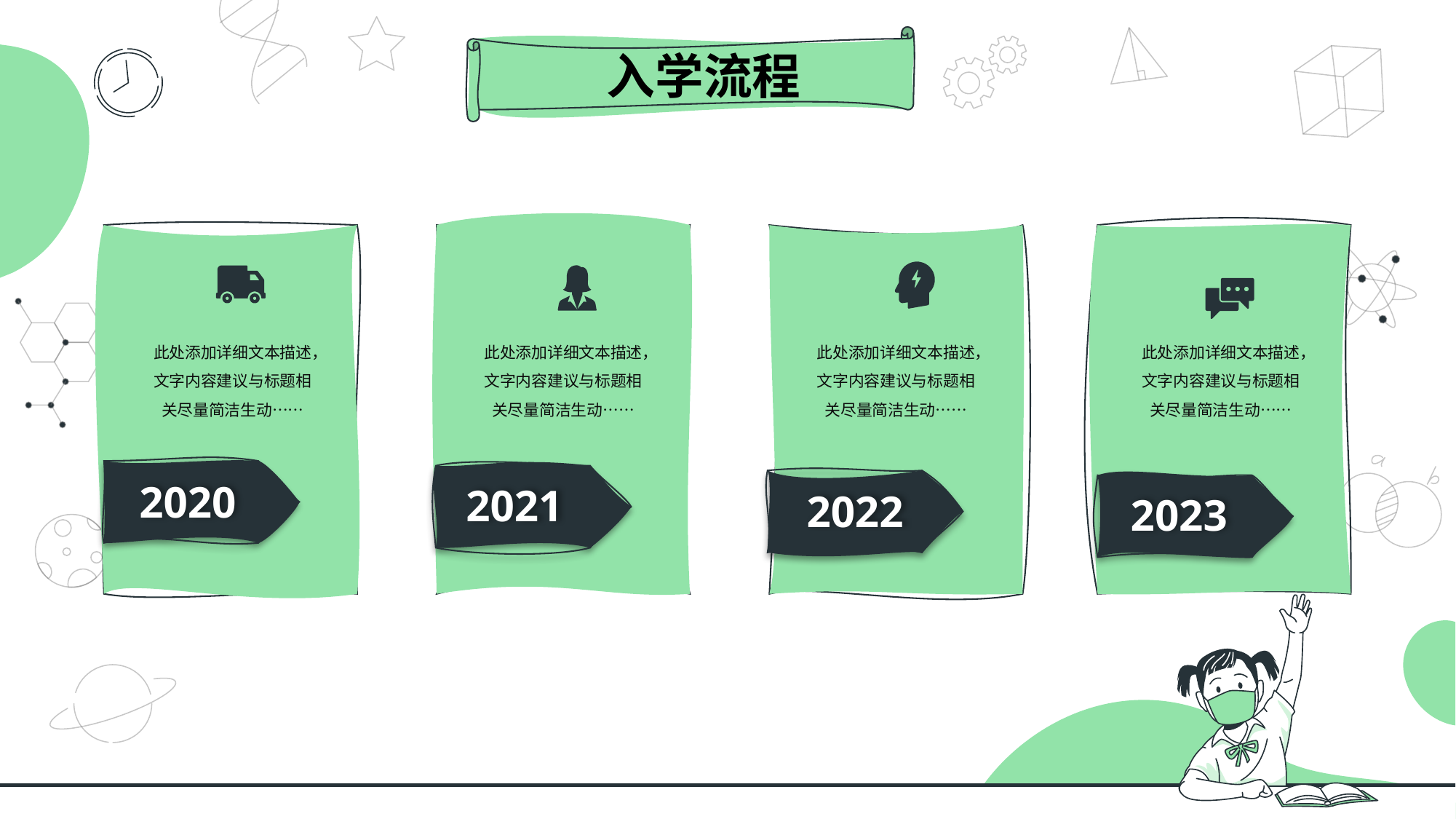

入学流程

此处添加详细文本描述，文字内容建议与标题相关尽量简洁生动……
此处添加详细文本描述，文字内容建议与标题相关尽量简洁生动……
此处添加详细文本描述，文字内容建议与标题相关尽量简洁生动……
此处添加详细文本描述，文字内容建议与标题相关尽量简洁生动……

2020

2021

2022
2023